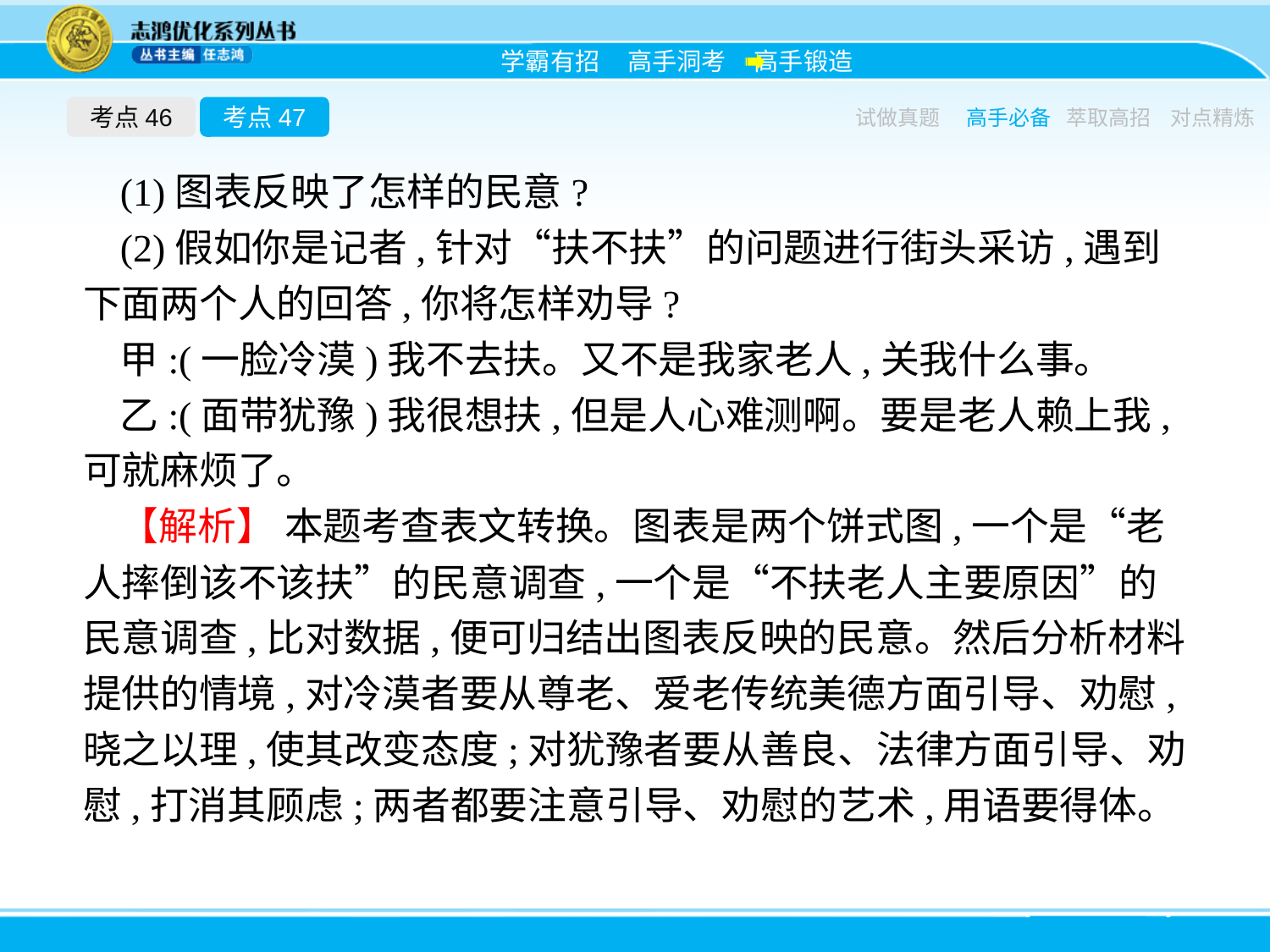

考点46
考点47
试做真题
高手必备
萃取高招
对点精炼
(1)图表反映了怎样的民意?
(2)假如你是记者,针对“扶不扶”的问题进行街头采访,遇到下面两个人的回答,你将怎样劝导?
甲:(一脸冷漠)我不去扶。又不是我家老人,关我什么事。
乙:(面带犹豫)我很想扶,但是人心难测啊。要是老人赖上我,可就麻烦了。
【解析】 本题考查表文转换。图表是两个饼式图,一个是“老人摔倒该不该扶”的民意调查,一个是“不扶老人主要原因”的民意调查,比对数据,便可归结出图表反映的民意。然后分析材料提供的情境,对冷漠者要从尊老、爱老传统美德方面引导、劝慰,晓之以理,使其改变态度;对犹豫者要从善良、法律方面引导、劝慰,打消其顾虑;两者都要注意引导、劝慰的艺术,用语要得体。